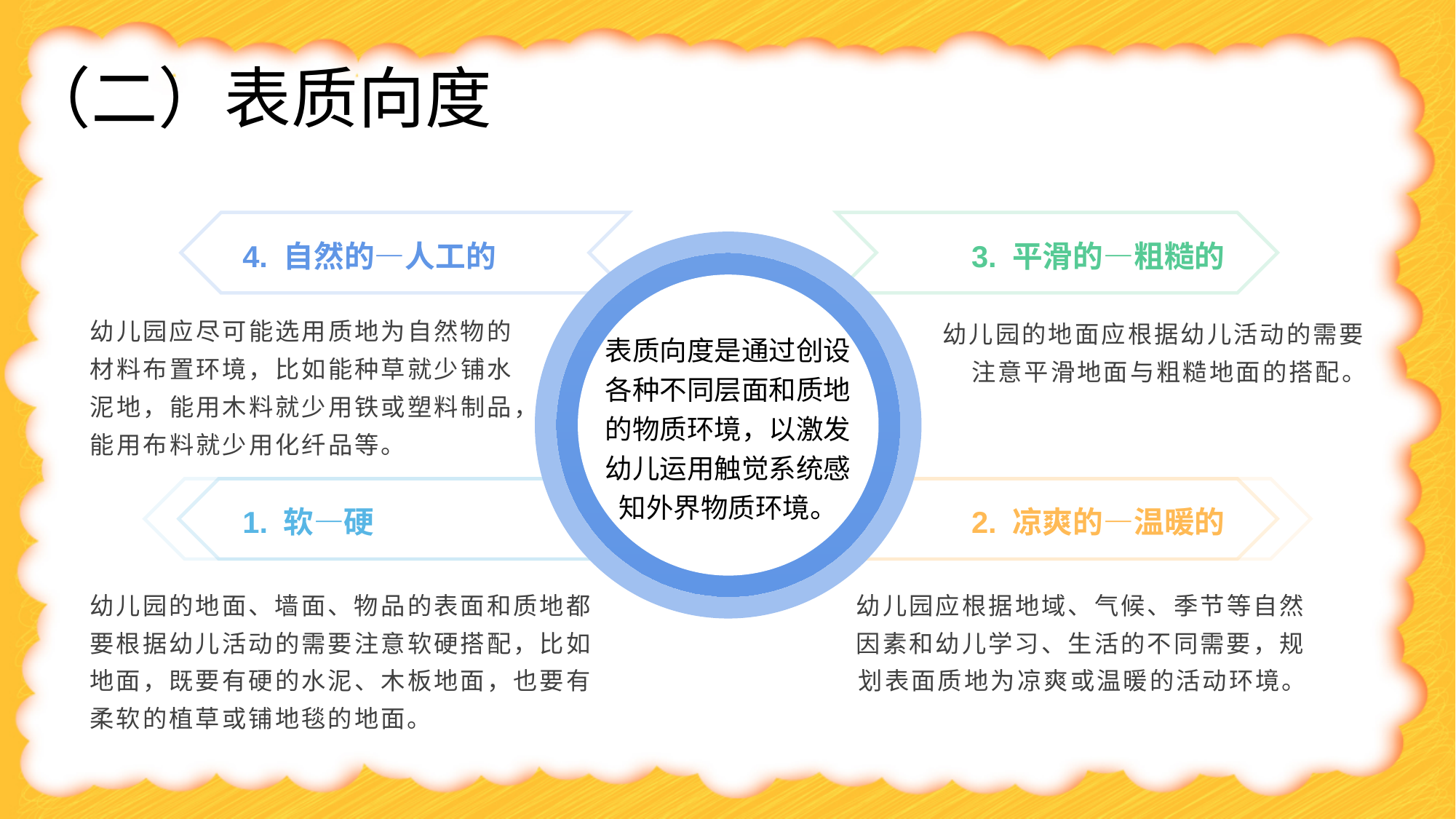

# （二）表质向度

4. 自然的—人工的

表质向度是通过创设各种不同层面和质地的物质环境，以激发幼儿运用触觉系统感知外界物质环境。
3. 平滑的—粗糙的
幼儿园应尽可能选用质地为自然物的材料布置环境，比如能种草就少铺水泥地，能用木料就少用铁或塑料制品，能用布料就少用化纤品等。
幼儿园的地面应根据幼儿活动的需要注意平滑地面与粗糙地面的搭配。

1. 软—硬
2. 凉爽的—温暖的
幼儿园的地面、墙面、物品的表面和质地都要根据幼儿活动的需要注意软硬搭配，比如地面，既要有硬的水泥、木板地面，也要有柔软的植草或铺地毯的地面。
幼儿园应根据地域、气候、季节等自然因素和幼儿学习、生活的不同需要，规划表面质地为凉爽或温暖的活动环境。